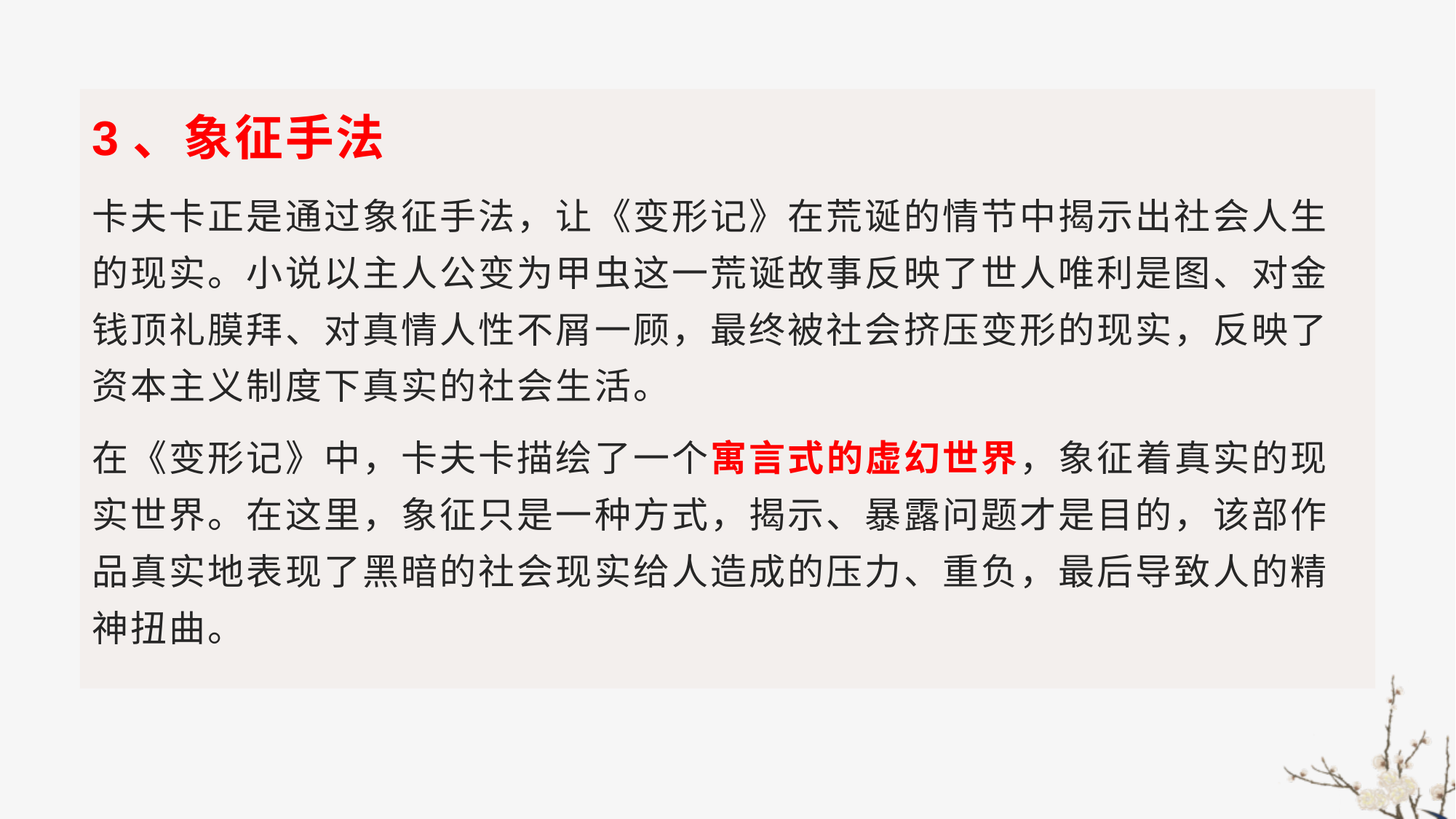

3、象征手法
卡夫卡正是通过象征手法，让《变形记》在荒诞的情节中揭示出社会人生的现实。小说以主人公变为甲虫这一荒诞故事反映了世人唯利是图、对金钱顶礼膜拜、对真情人性不屑一顾，最终被社会挤压变形的现实，反映了资本主义制度下真实的社会生活。
在《变形记》中，卡夫卡描绘了一个寓言式的虚幻世界，象征着真实的现实世界。在这里，象征只是一种方式，揭示、暴露问题才是目的，该部作品真实地表现了黑暗的社会现实给人造成的压力、重负，最后导致人的精神扭曲。